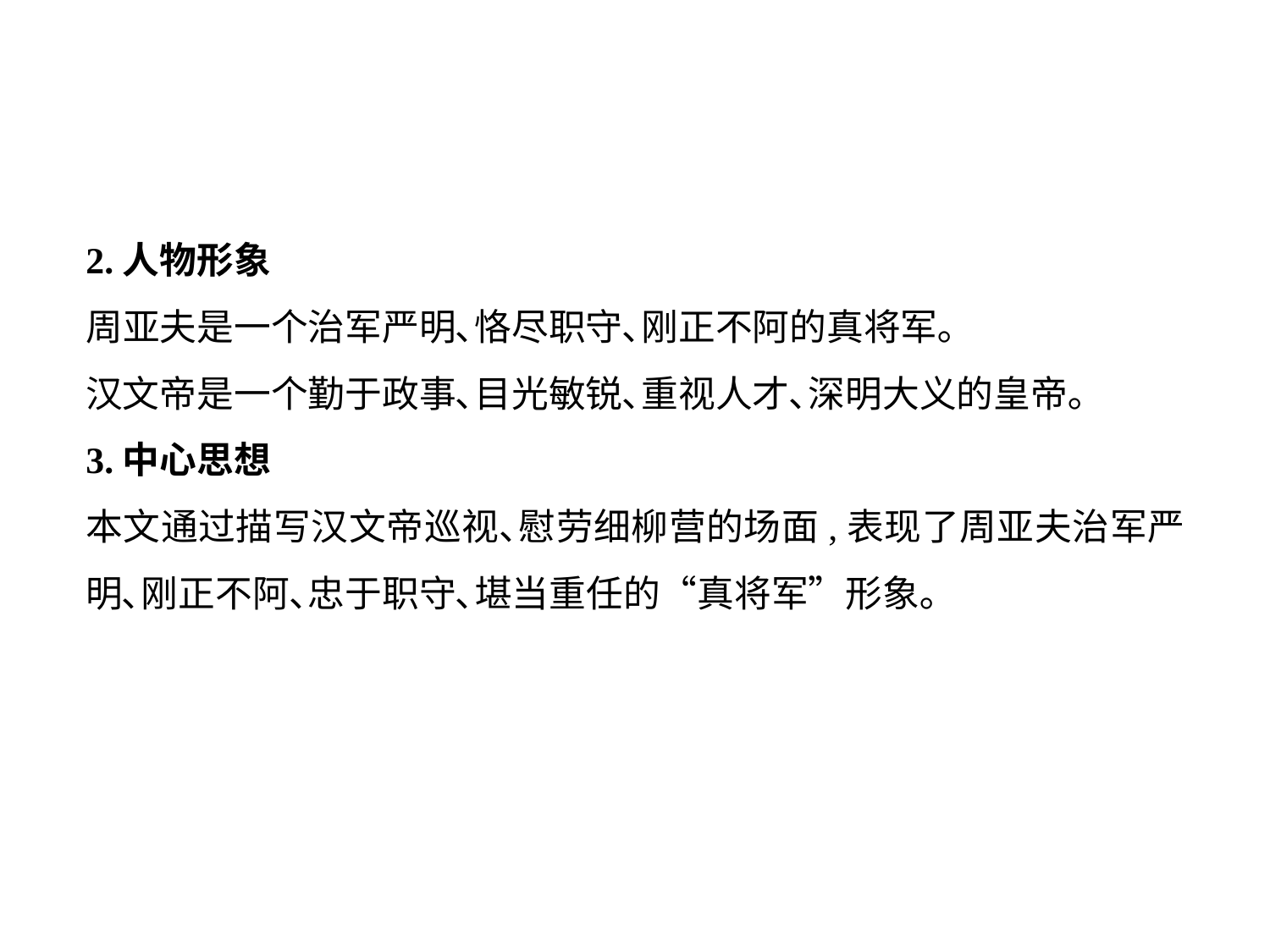

2.人物形象
周亚夫是一个治军严明､恪尽职守､刚正不阿的真将军｡
汉文帝是一个勤于政事､目光敏锐､重视人才､深明大义的皇帝｡
3.中心思想
本文通过描写汉文帝巡视､慰劳细柳营的场面,表现了周亚夫治军严明､刚正不阿､忠于职守､堪当重任的“真将军”形象｡